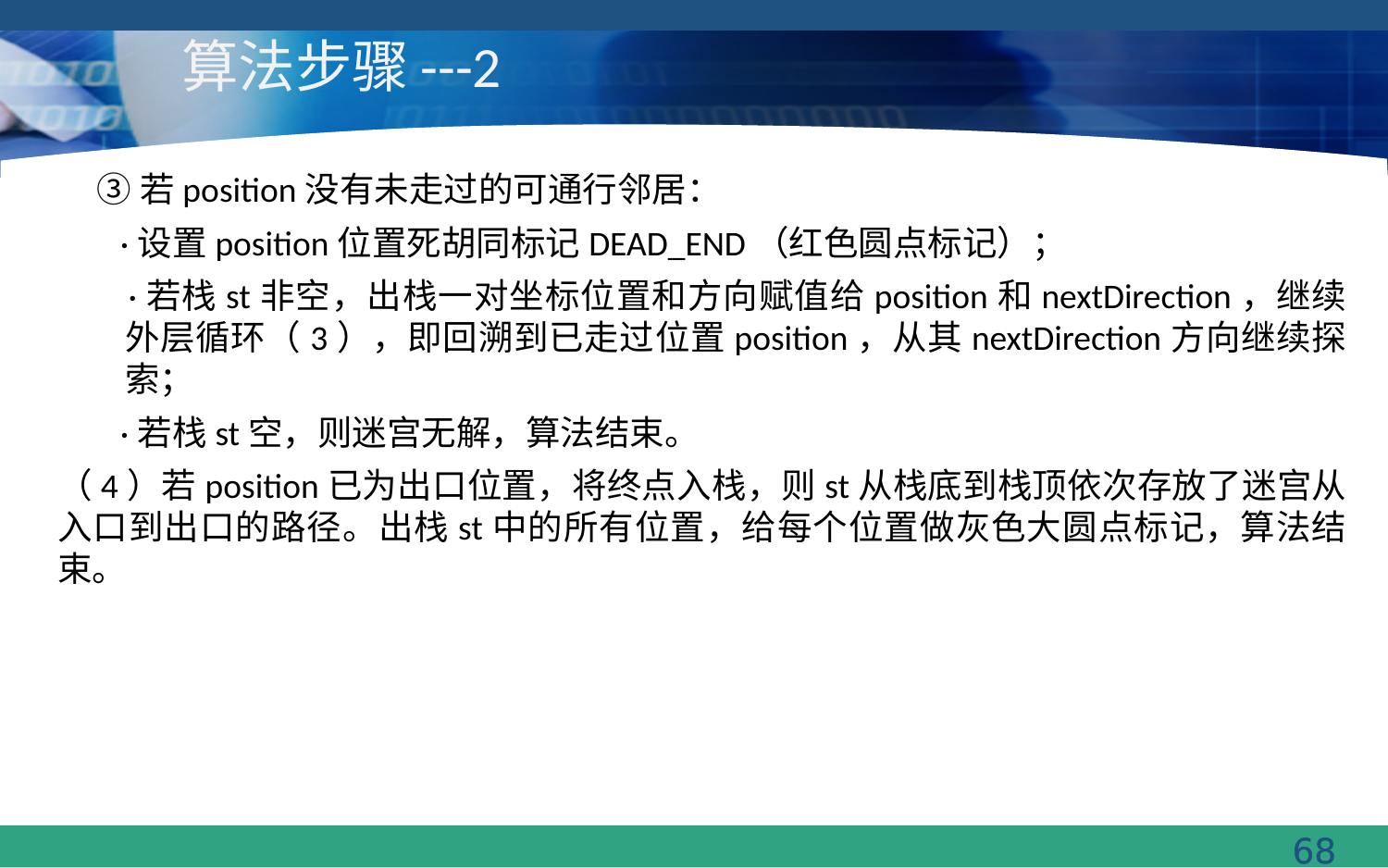

# 算法步骤---2
     ③若position没有未走过的可通行邻居：
        ·设置position位置死胡同标记DEAD_END（红色圆点标记）；
        ·若栈st非空，出栈一对坐标位置和方向赋值给position和nextDirection，继续外层循环（3），即回溯到已走过位置position，从其nextDirection方向继续探索；
        ·若栈st空，则迷宫无解，算法结束。
（4）若position已为出口位置，将终点入栈，则st从栈底到栈顶依次存放了迷宫从入口到出口的路径。出栈st中的所有位置，给每个位置做灰色大圆点标记，算法结束。